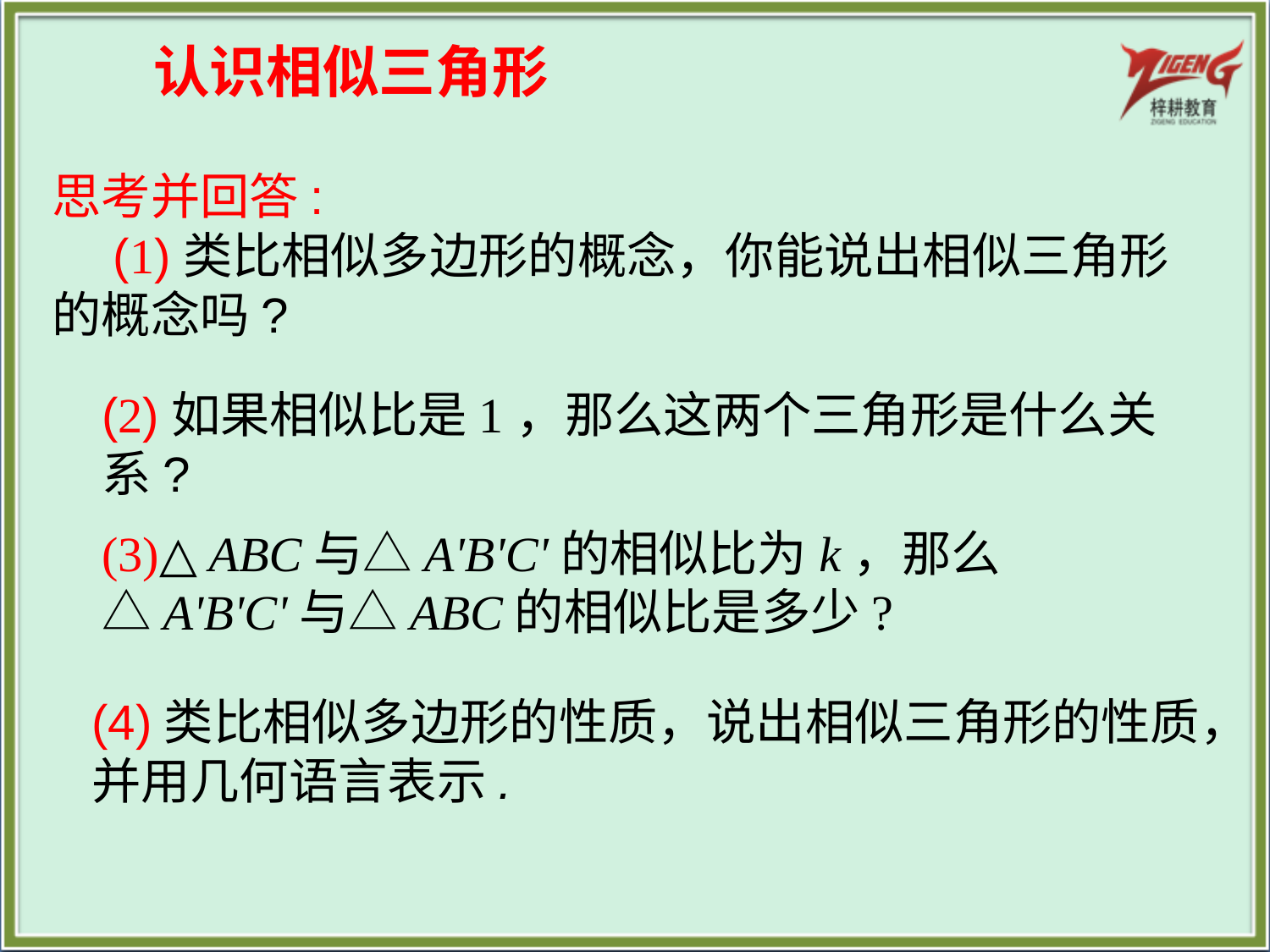

认识相似三角形
思考并回答:
　(1)类比相似多边形的概念，你能说出相似三角形的概念吗?
(2)如果相似比是1，那么这两个三角形是什么关系?
(3)△ABC与△A'B'C'的相似比为k，那么△A'B'C'与△ABC的相似比是多少?
(4)类比相似多边形的性质，说出相似三角形的性质，并用几何语言表示.